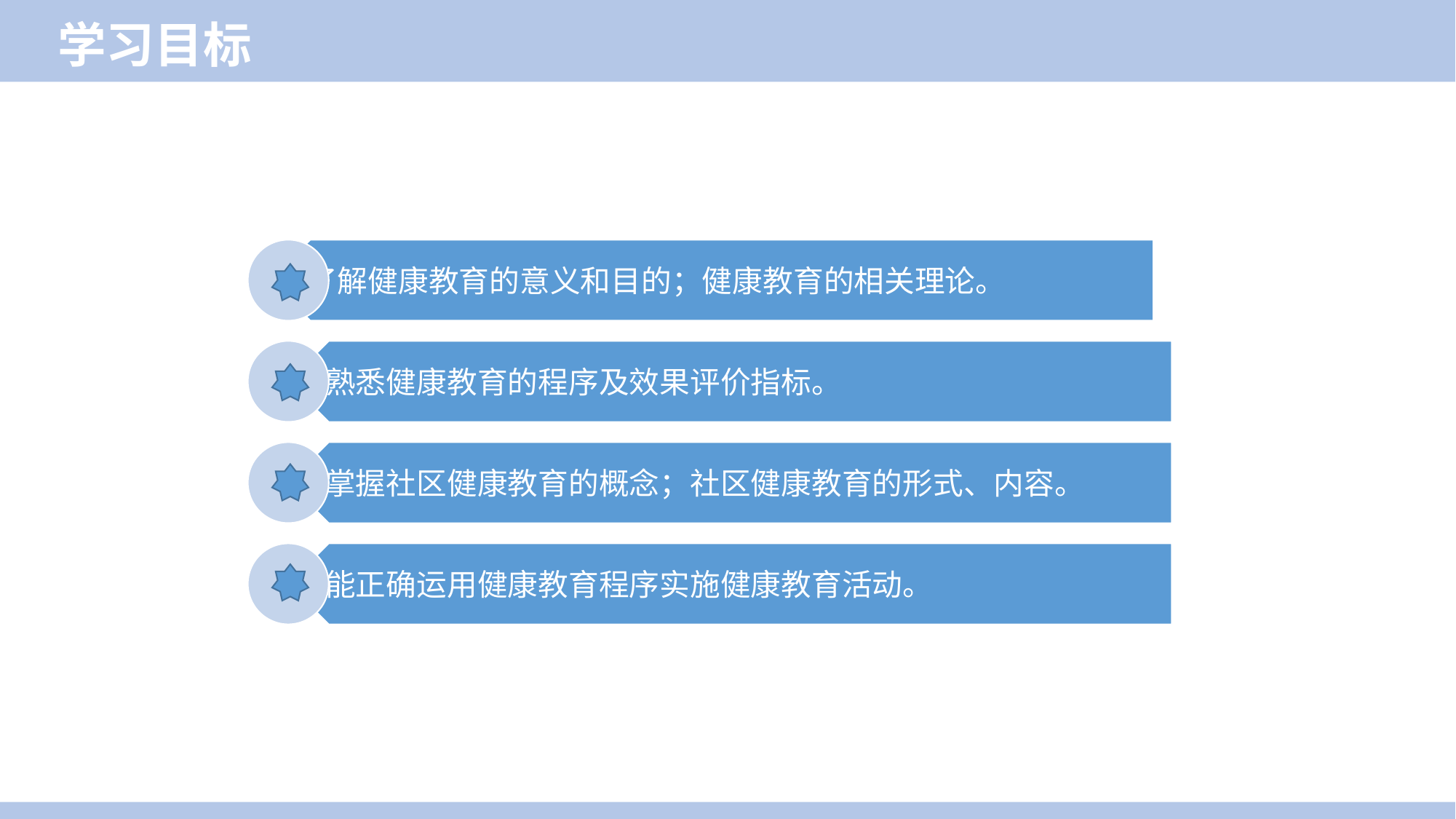

学习目标
了解健康教育的意义和目的；健康教育的相关理论。
熟悉健康教育的程序及效果评价指标。
掌握社区健康教育的概念；社区健康教育的形式、内容。
能正确运用健康教育程序实施健康教育活动。